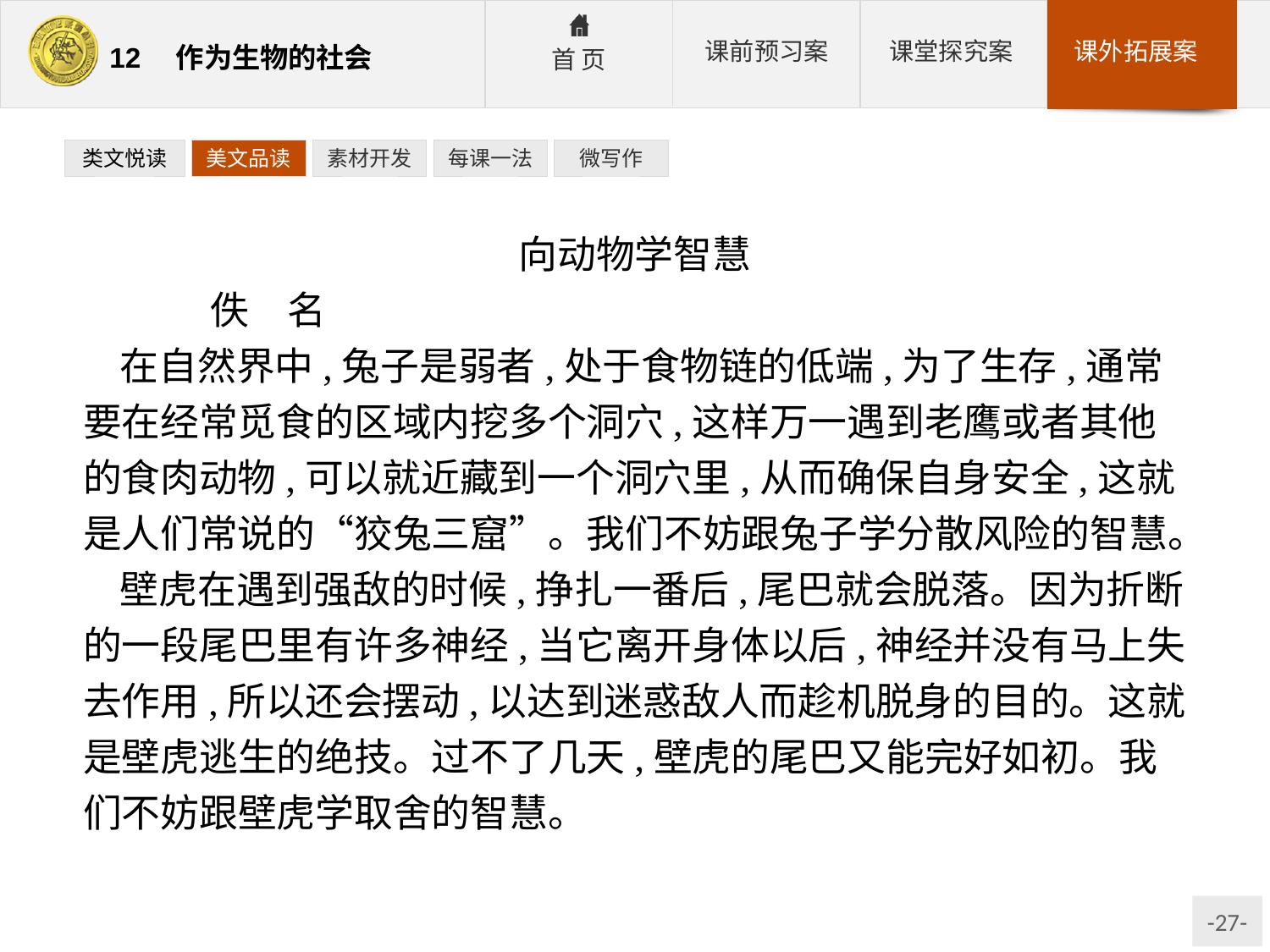

类文悦读
美文品读
素材开发
每课一法
微写作
向动物学智慧
	佚　名
在自然界中,兔子是弱者,处于食物链的低端,为了生存,通常要在经常觅食的区域内挖多个洞穴,这样万一遇到老鹰或者其他的食肉动物,可以就近藏到一个洞穴里,从而确保自身安全,这就是人们常说的“狡兔三窟”。我们不妨跟兔子学分散风险的智慧。
壁虎在遇到强敌的时候,挣扎一番后,尾巴就会脱落。因为折断的一段尾巴里有许多神经,当它离开身体以后,神经并没有马上失去作用,所以还会摆动,以达到迷惑敌人而趁机脱身的目的。这就是壁虎逃生的绝技。过不了几天,壁虎的尾巴又能完好如初。我们不妨跟壁虎学取舍的智慧。